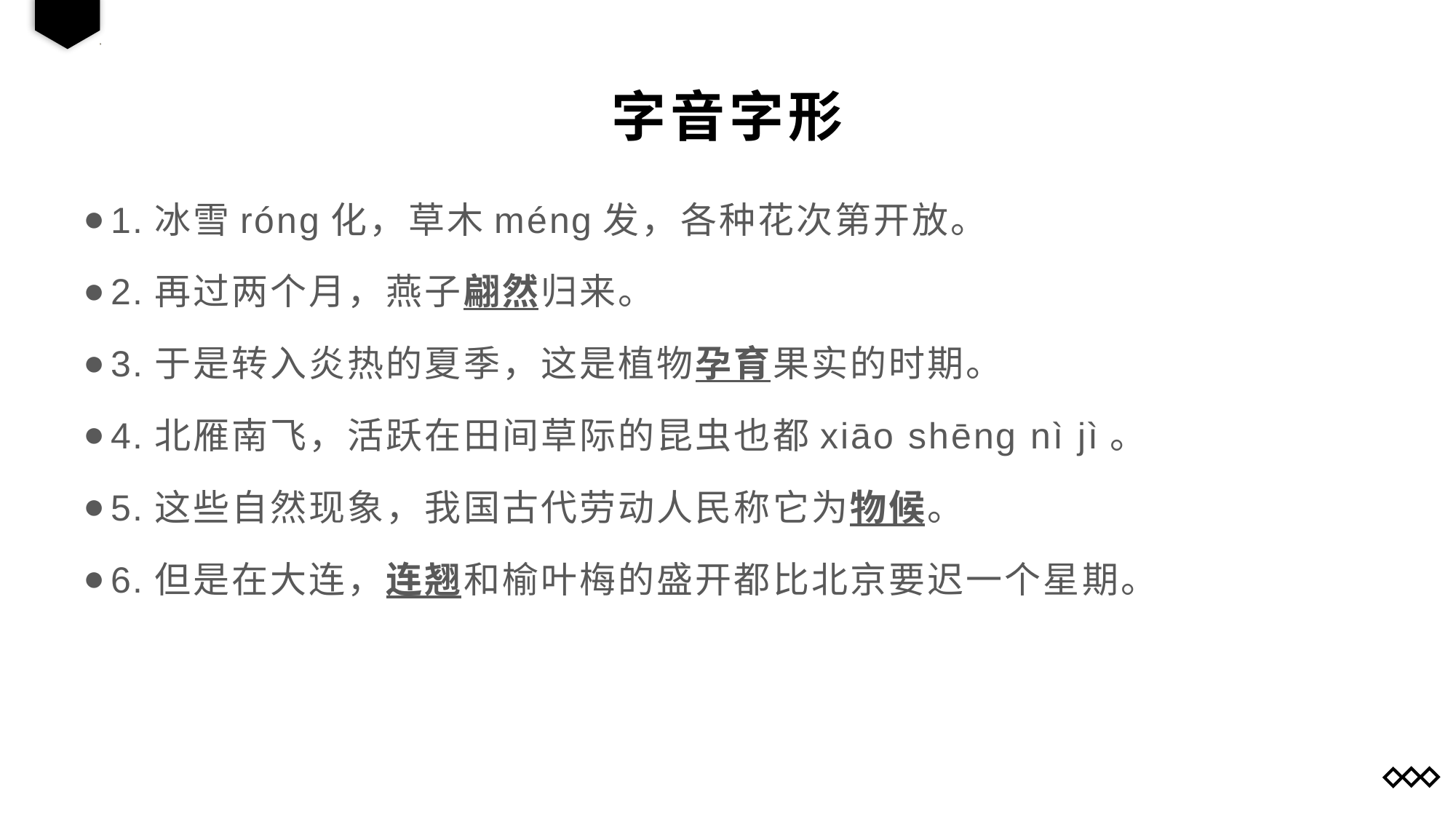

字音字形
1.冰雪róng化，草木méng发，各种花次第开放。
2.再过两个月，燕子翩然归来。
3.于是转入炎热的夏季，这是植物孕育果实的时期。
4.北雁南飞，活跃在田间草际的昆虫也都xiāo shēng nì jì。
5.这些自然现象，我国古代劳动人民称它为物候。
6.但是在大连，连翘和榆叶梅的盛开都比北京要迟一个星期。